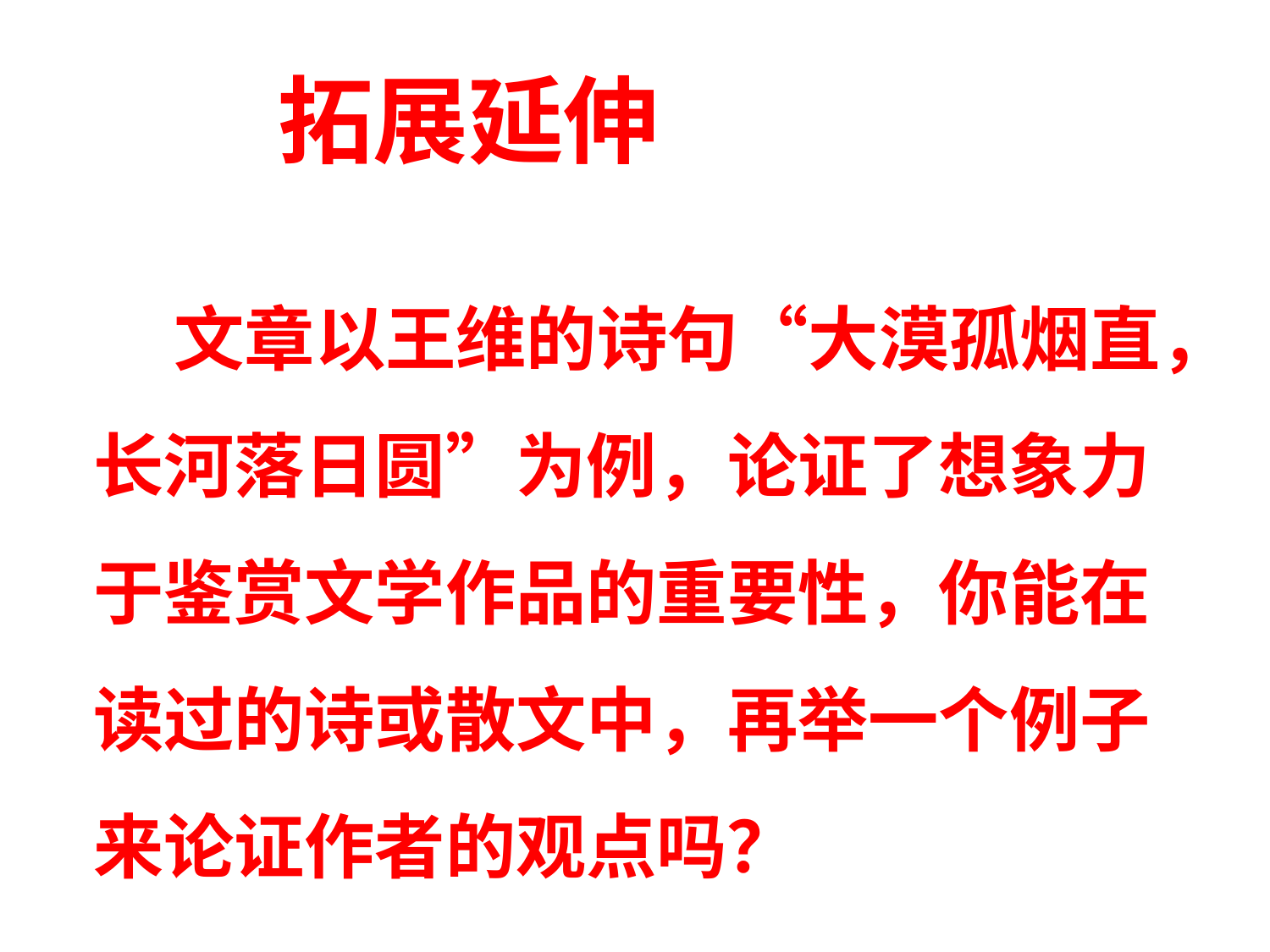

拓展延伸
    文章以王维的诗句“大漠孤烟直，长河落日圆”为例，论证了想象力于鉴赏文学作品的重要性，你能在读过的诗或散文中，再举一个例子来论证作者的观点吗？